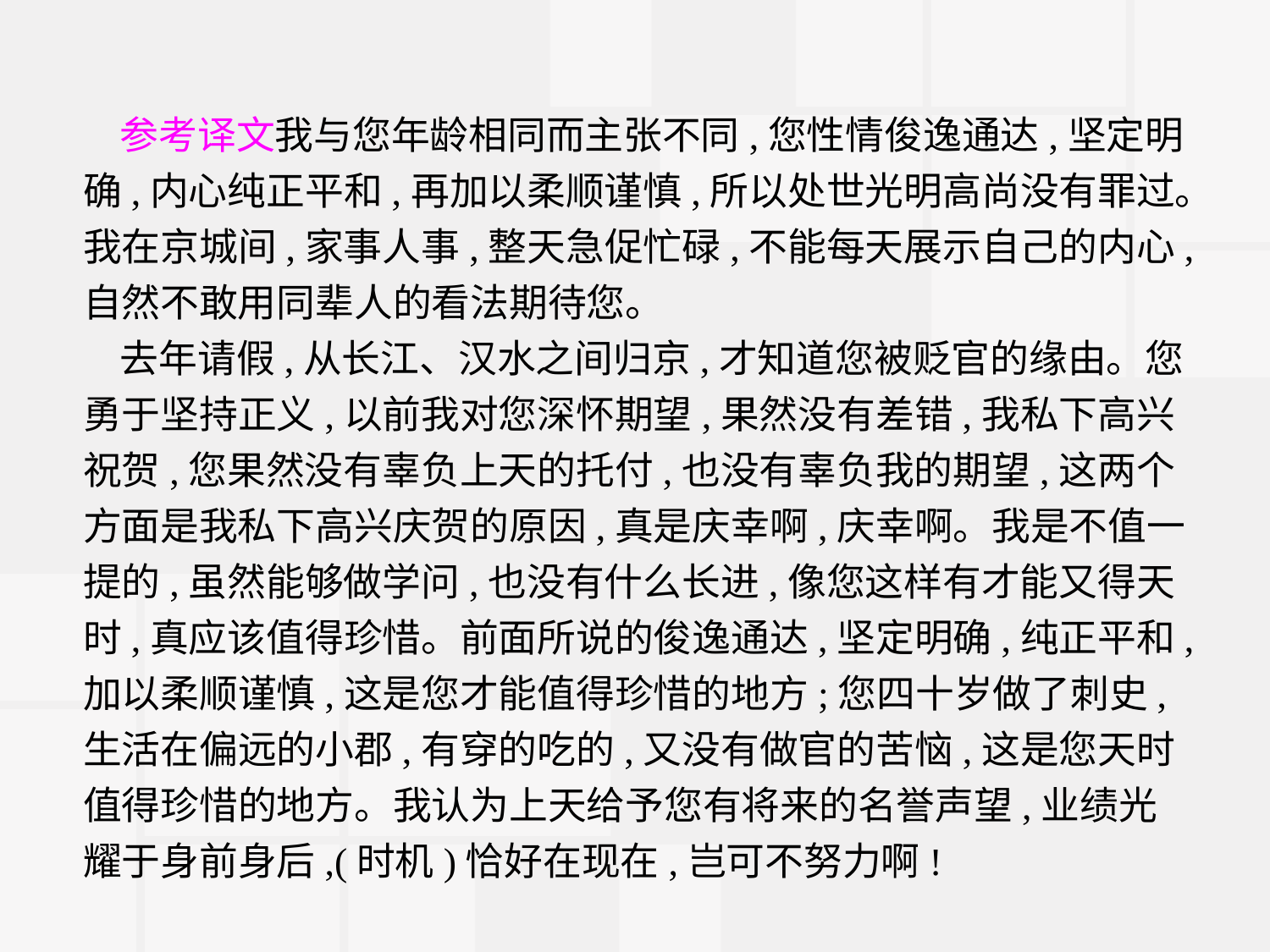

参考译文我与您年龄相同而主张不同,您性情俊逸通达,坚定明确,内心纯正平和,再加以柔顺谨慎,所以处世光明高尚没有罪过。我在京城间,家事人事,整天急促忙碌,不能每天展示自己的内心,自然不敢用同辈人的看法期待您。
去年请假,从长江、汉水之间归京,才知道您被贬官的缘由。您勇于坚持正义,以前我对您深怀期望,果然没有差错,我私下高兴祝贺,您果然没有辜负上天的托付,也没有辜负我的期望,这两个方面是我私下高兴庆贺的原因,真是庆幸啊,庆幸啊。我是不值一提的,虽然能够做学问,也没有什么长进,像您这样有才能又得天时,真应该值得珍惜。前面所说的俊逸通达,坚定明确,纯正平和,加以柔顺谨慎,这是您才能值得珍惜的地方;您四十岁做了刺史,生活在偏远的小郡,有穿的吃的,又没有做官的苦恼,这是您天时值得珍惜的地方。我认为上天给予您有将来的名誉声望,业绩光耀于身前身后,(时机)恰好在现在,岂可不努力啊!